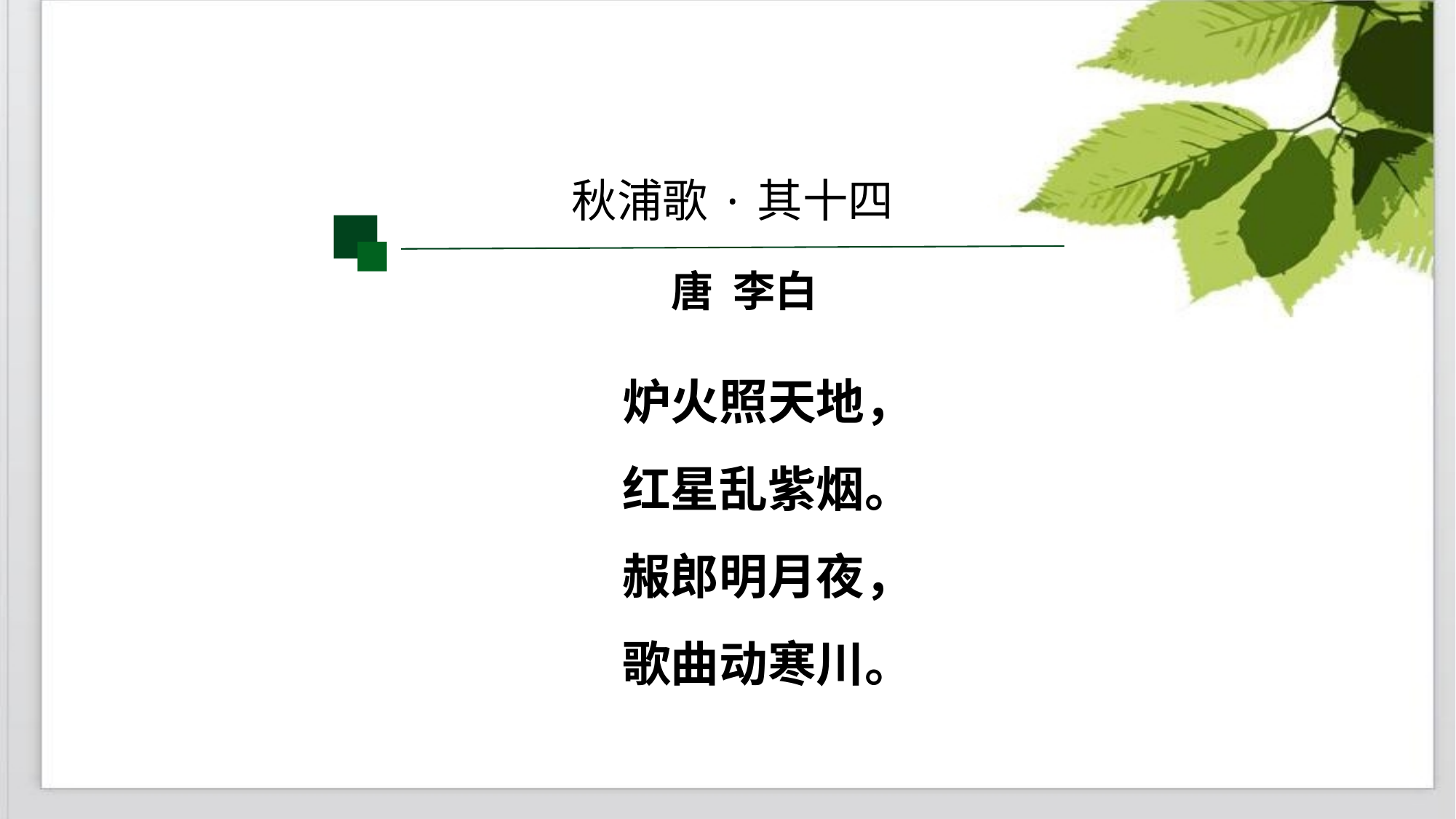

秋浦歌·其十四

唐  李白
炉火照天地，
红星乱紫烟。
赧郎明月夜，
歌曲动寒川。